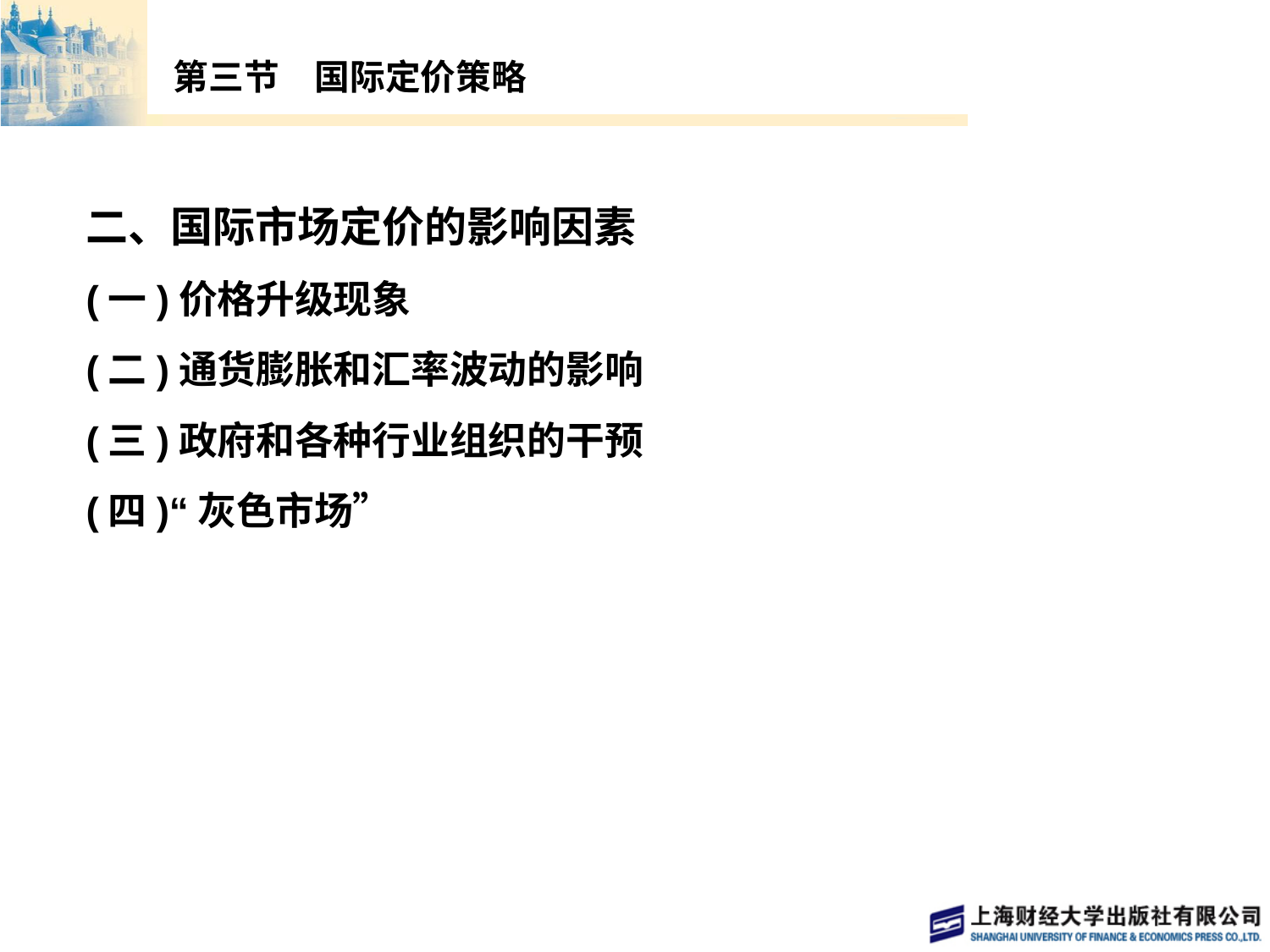

# 第三节　国际定价策略
二、国际市场定价的影响因素
(一)价格升级现象
(二)通货膨胀和汇率波动的影响
(三)政府和各种行业组织的干预
(四)“灰色市场”